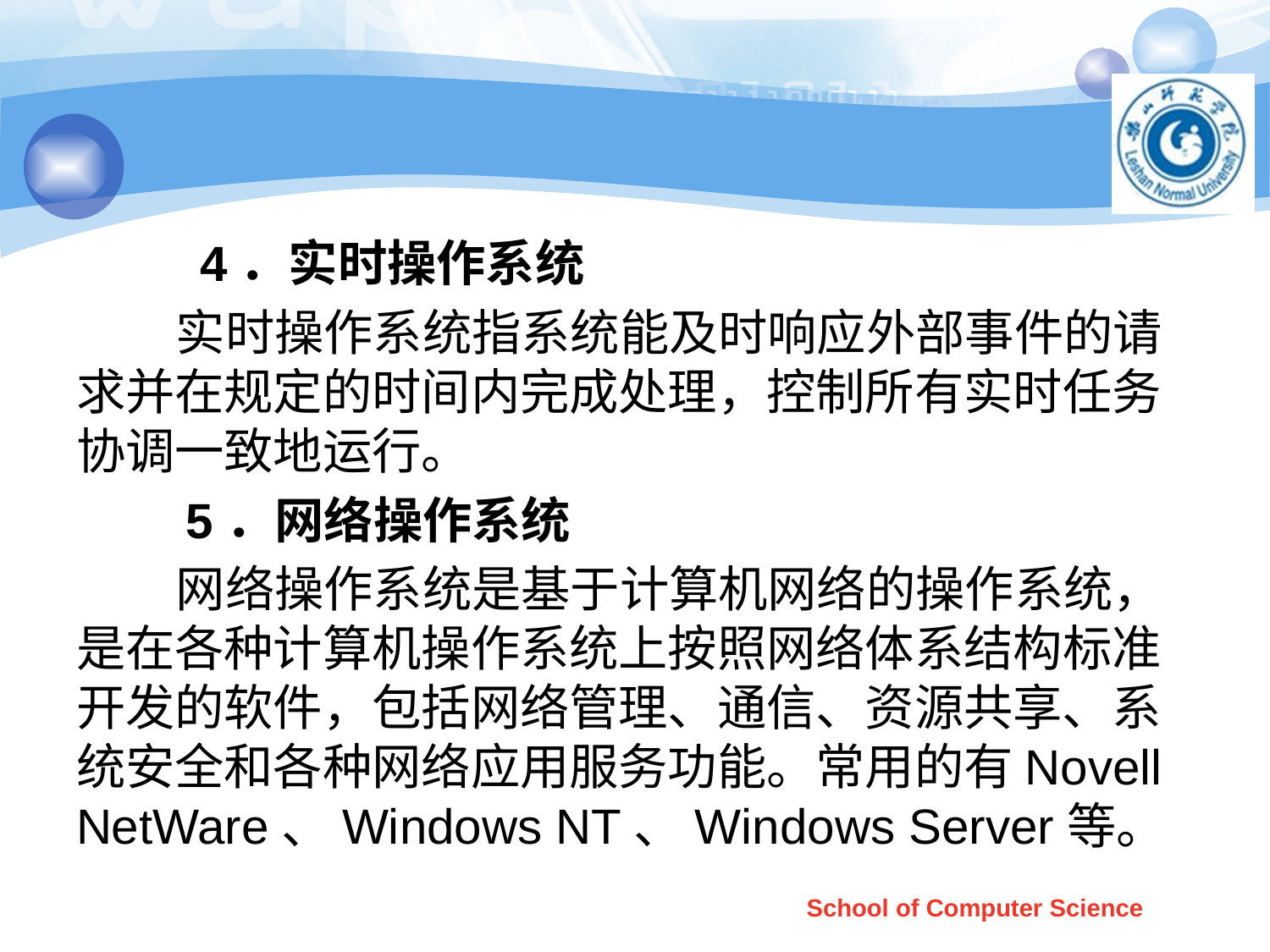

#
         4．实时操作系统
        实时操作系统指系统能及时响应外部事件的请求并在规定的时间内完成处理，控制所有实时任务协调一致地运行。
        5．网络操作系统
        网络操作系统是基于计算机网络的操作系统，是在各种计算机操作系统上按照网络体系结构标准开发的软件，包括网络管理、通信、资源共享、系统安全和各种网络应用服务功能。常用的有Novell NetWare、Windows NT、Windows Server等。

School of Computer Science